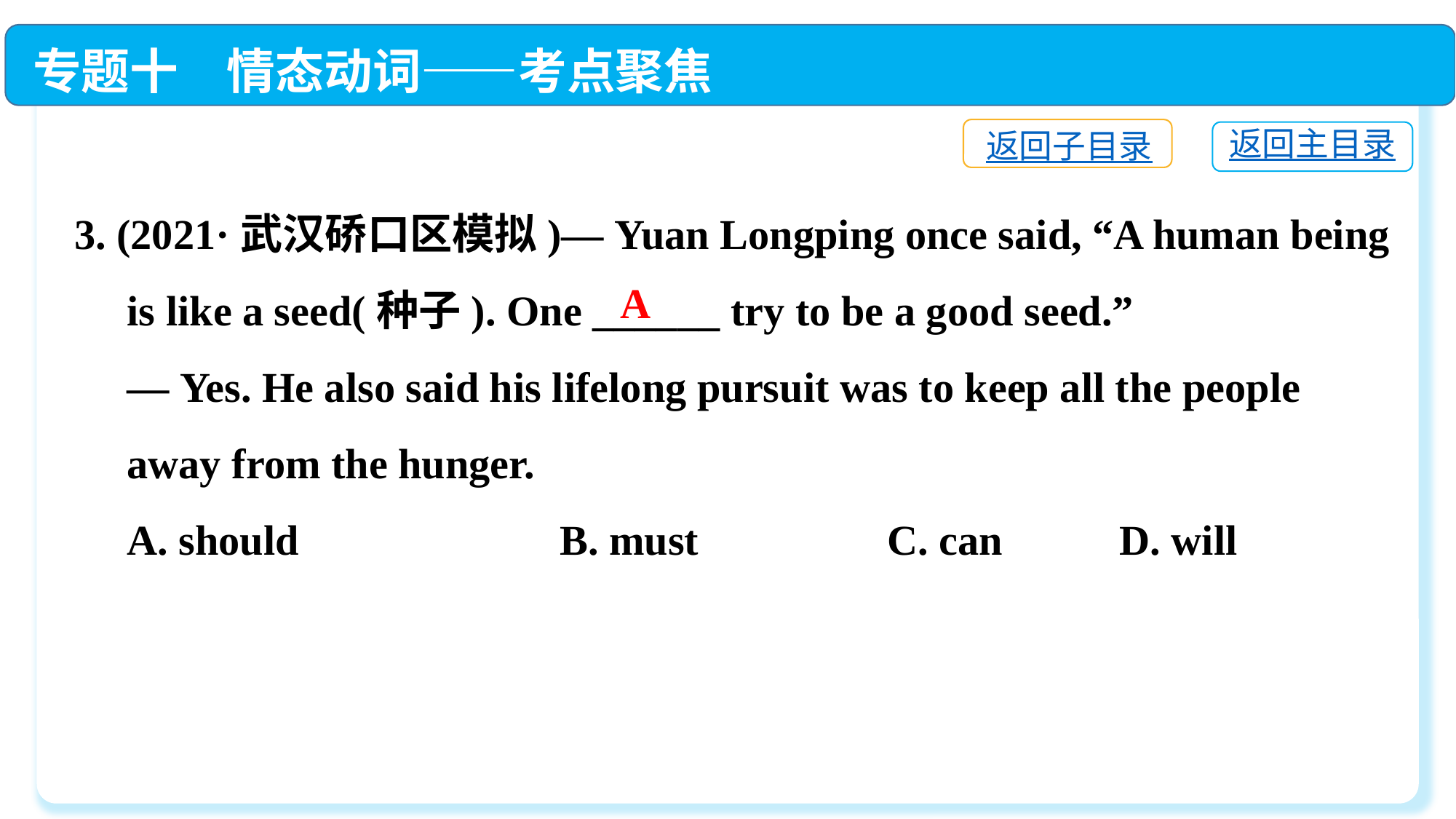

专题十　情态动词——考点聚焦

返回子目录
返回主目录
3. (2021·武汉硚口区模拟)— Yuan Longping once said, “A human being
     is like a seed(种子). One ______ try to be a good seed.”
     — Yes. He also said his lifelong pursuit was to keep all the people
     away from the hunger.
     A. should	               B. must	               C. can	      D. will

A